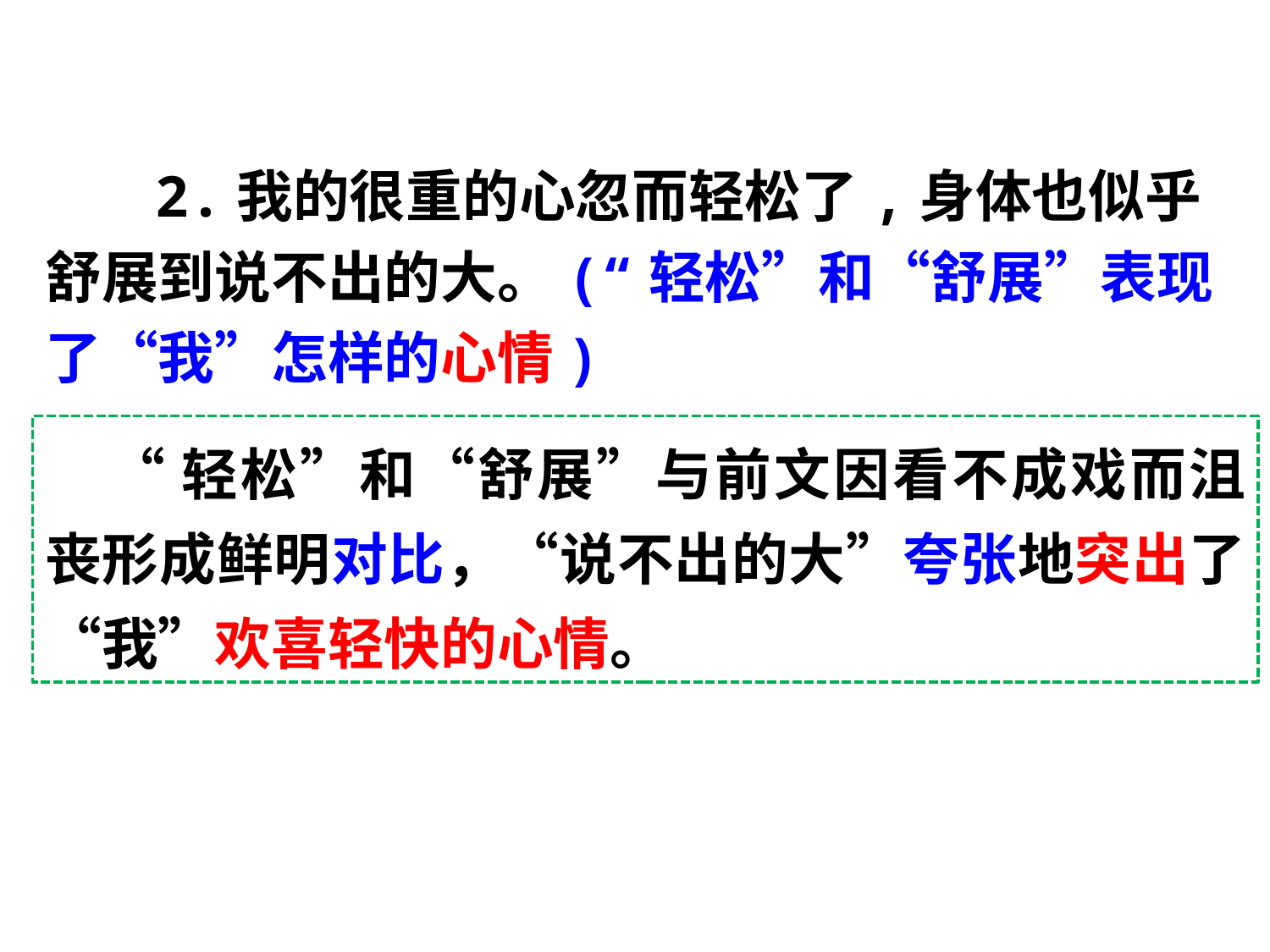

2.我的很重的心忽而轻松了,身体也似乎舒展到说不出的大。(“轻松”和“舒展”表现了“我”怎样的心情)
“轻松”和“舒展”与前文因看不成戏而沮丧形成鲜明对比，“说不出的大”夸张地突出了“我”欢喜轻快的心情。